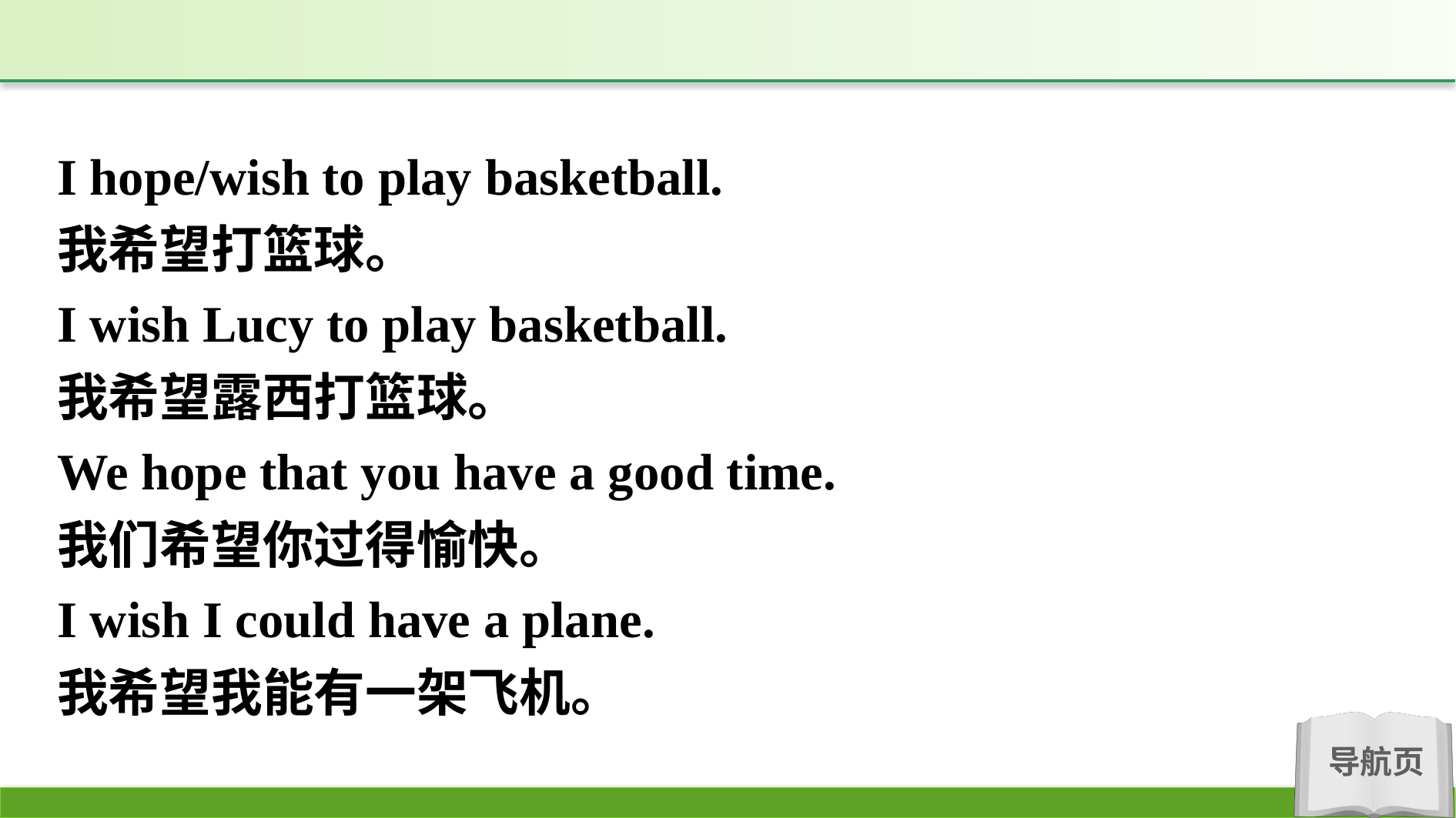

I hope/wish to play basketball.
我希望打篮球。
I wish Lucy to play basketball.
我希望露西打篮球。
We hope that you have a good time.
我们希望你过得愉快。
I wish I could have a plane.
我希望我能有一架飞机。